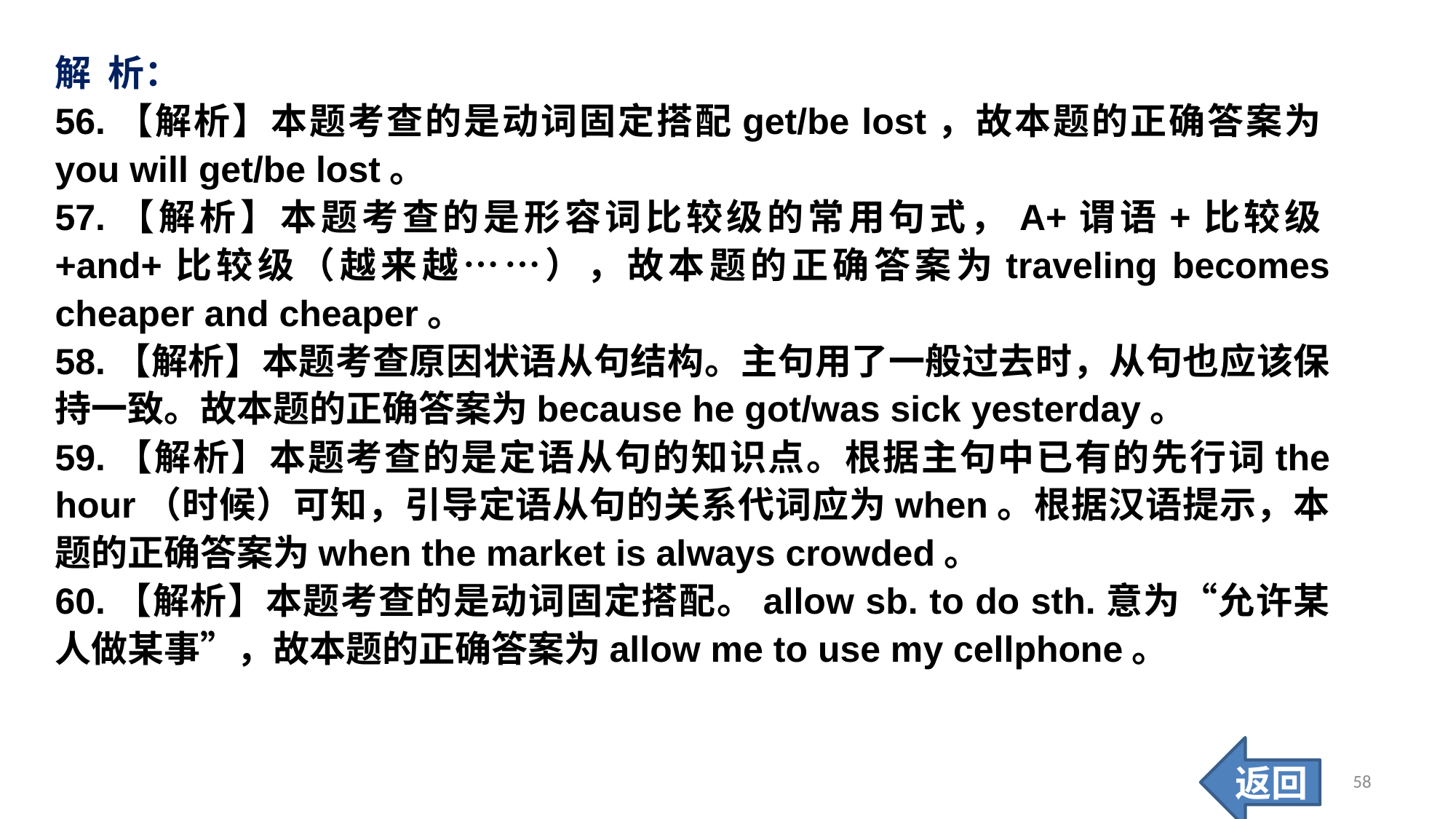

解  析：
56.【解析】本题考查的是动词固定搭配get/be lost，故本题的正确答案为you will get/be lost。
57.【解析】本题考查的是形容词比较级的常用句式，A+谓语+比较级+and+比较级（越来越……），故本题的正确答案为traveling becomes cheaper and cheaper。
58.【解析】本题考查原因状语从句结构。主句用了一般过去时，从句也应该保持一致。故本题的正确答案为because he got/was sick yesterday。
59.【解析】本题考查的是定语从句的知识点。根据主句中已有的先行词the hour（时候）可知，引导定语从句的关系代词应为when。根据汉语提示，本题的正确答案为when the market is always crowded。
60.【解析】本题考查的是动词固定搭配。allow sb. to do sth.意为“允许某人做某事”，故本题的正确答案为allow me to use my cellphone。
返回
58